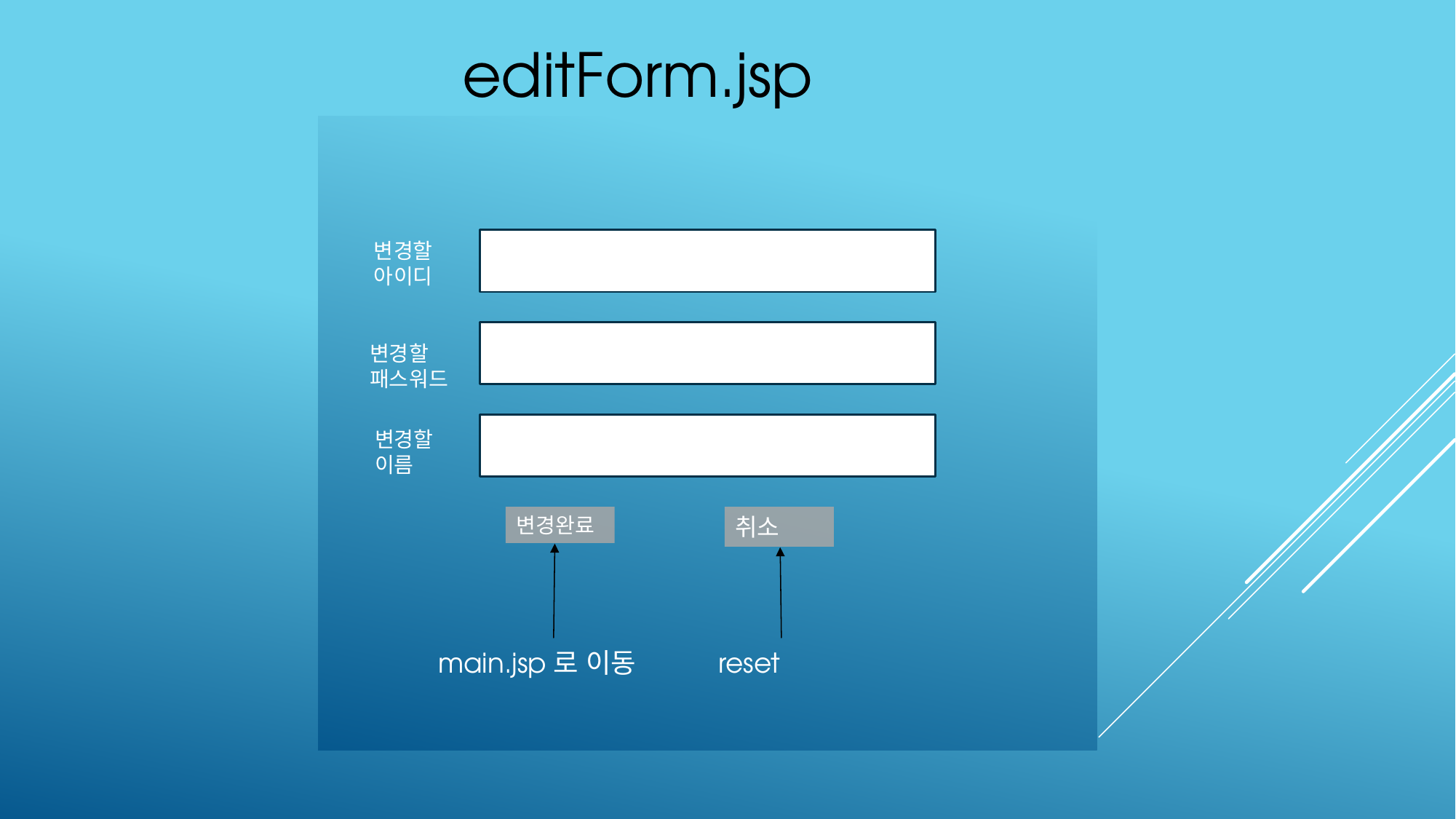

editForm.jsp

변경할
아이디

변경할
패스워드

변경할
이름
변경완료
취소
main.jsp로 이동
reset